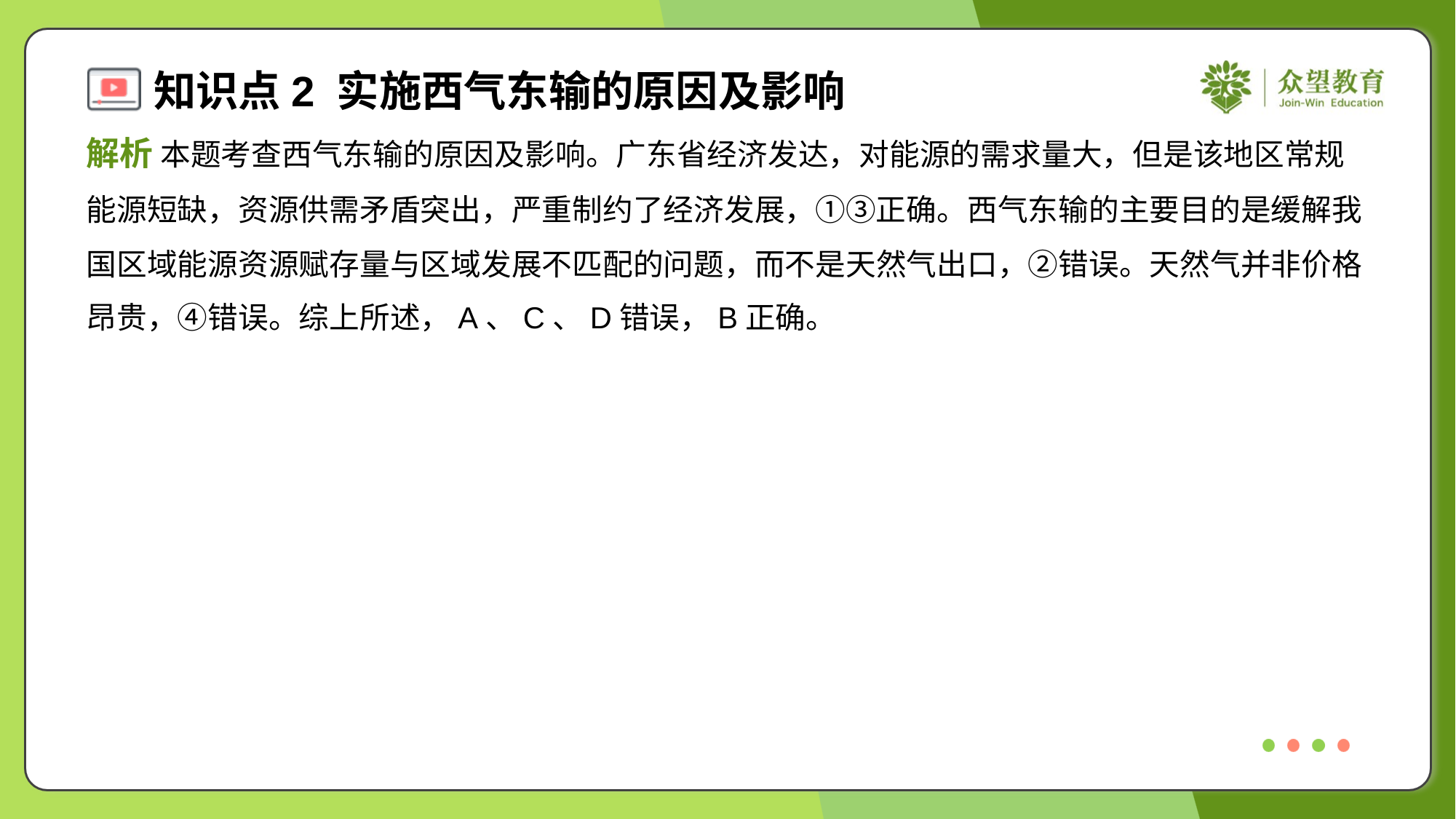

解析 本题考查西气东输的原因及影响。广东省经济发达，对能源的需求量大，但是该地区常规
能源短缺，资源供需矛盾突出，严重制约了经济发展，①③正确。西气东输的主要目的是缓解我
国区域能源资源赋存量与区域发展不匹配的问题，而不是天然气出口，②错误。天然气并非价格
昂贵，④错误。综上所述，A、C、D错误，B正确。